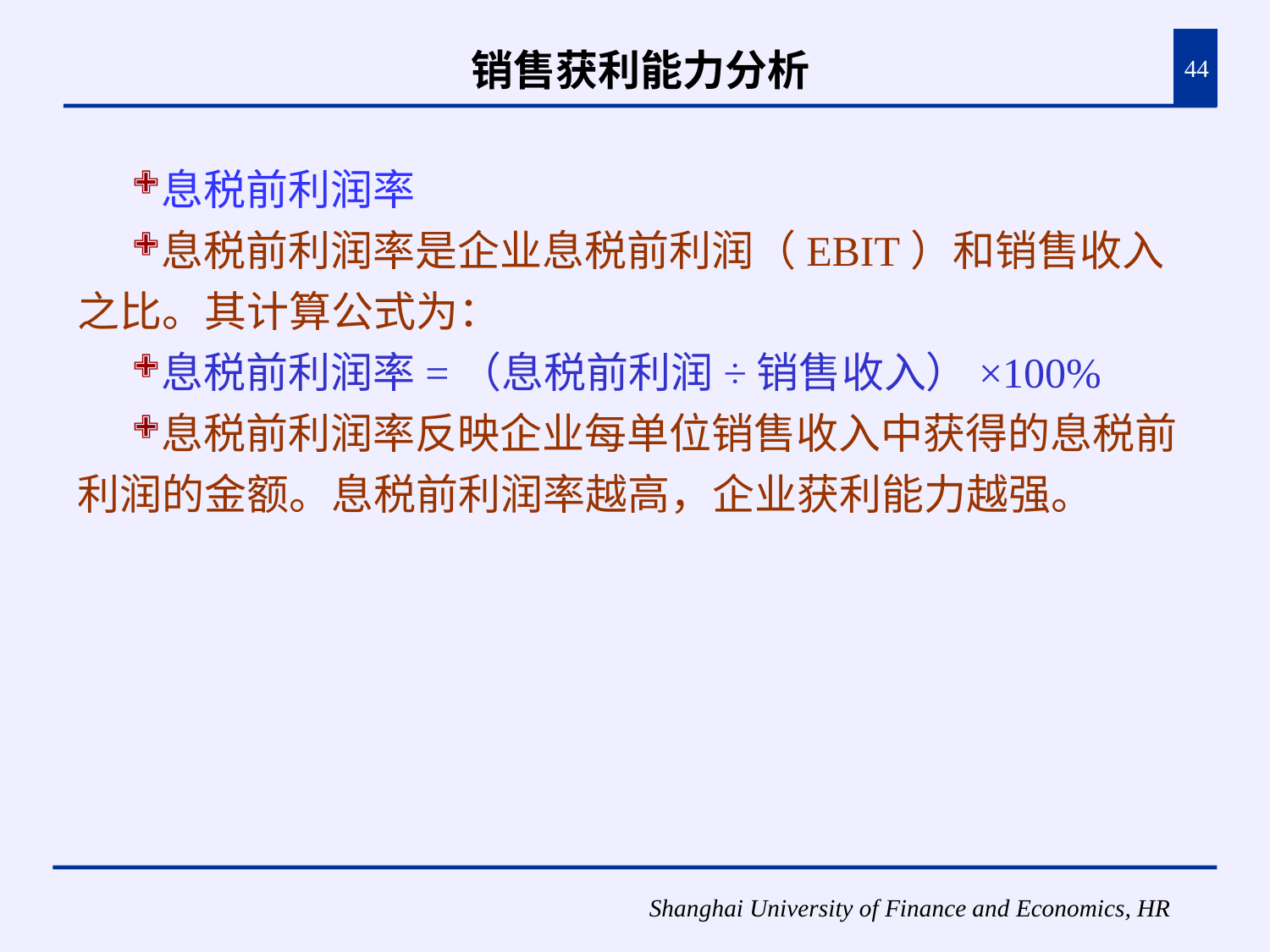

# 销售获利能力分析
44
息税前利润率
息税前利润率是企业息税前利润（EBIT）和销售收入之比。其计算公式为：
息税前利润率=（息税前利润÷销售收入）×100%
息税前利润率反映企业每单位销售收入中获得的息税前利润的金额。息税前利润率越高，企业获利能力越强。